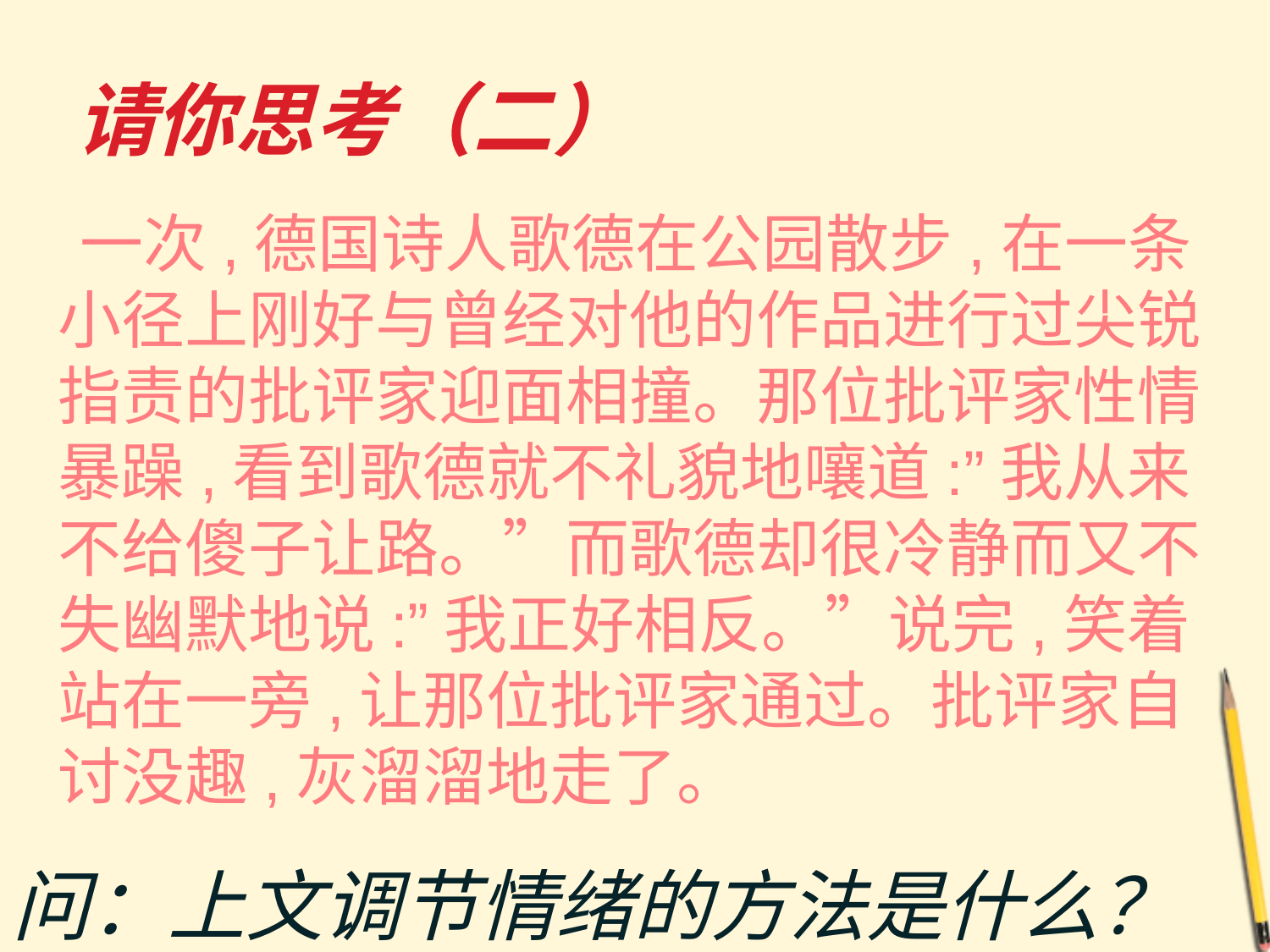

# 请你思考（二）
 一次,德国诗人歌德在公园散步,在一条小径上刚好与曾经对他的作品进行过尖锐指责的批评家迎面相撞。那位批评家性情暴躁,看到歌德就不礼貌地嚷道:”我从来不给傻子让路。”而歌德却很冷静而又不失幽默地说:”我正好相反。”说完,笑着站在一旁,让那位批评家通过。批评家自讨没趣,灰溜溜地走了。

问：上文调节情绪的方法是什么？